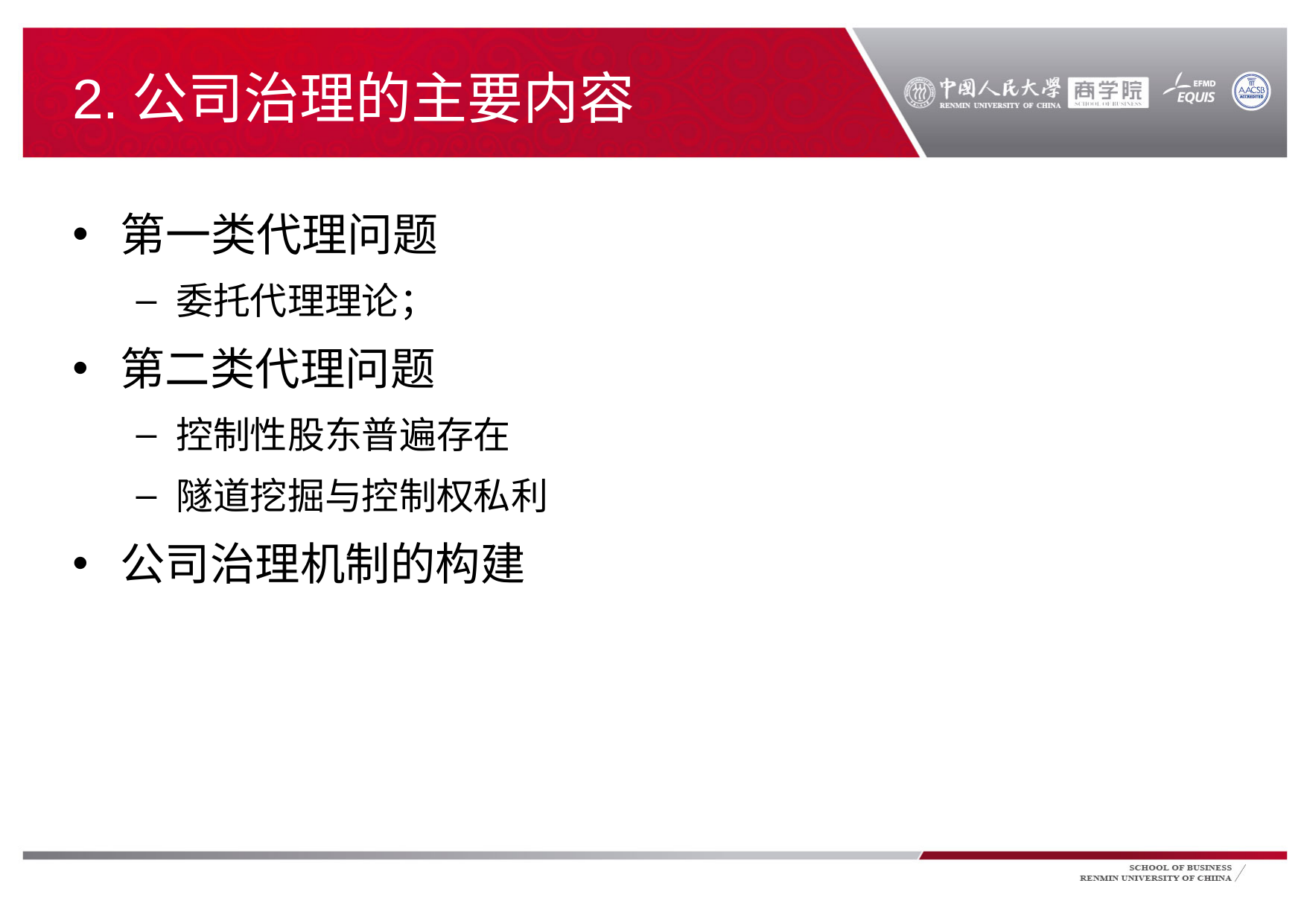

# 2.公司治理的主要内容
第一类代理问题
委托代理理论；
第二类代理问题
控制性股东普遍存在
隧道挖掘与控制权私利
公司治理机制的构建